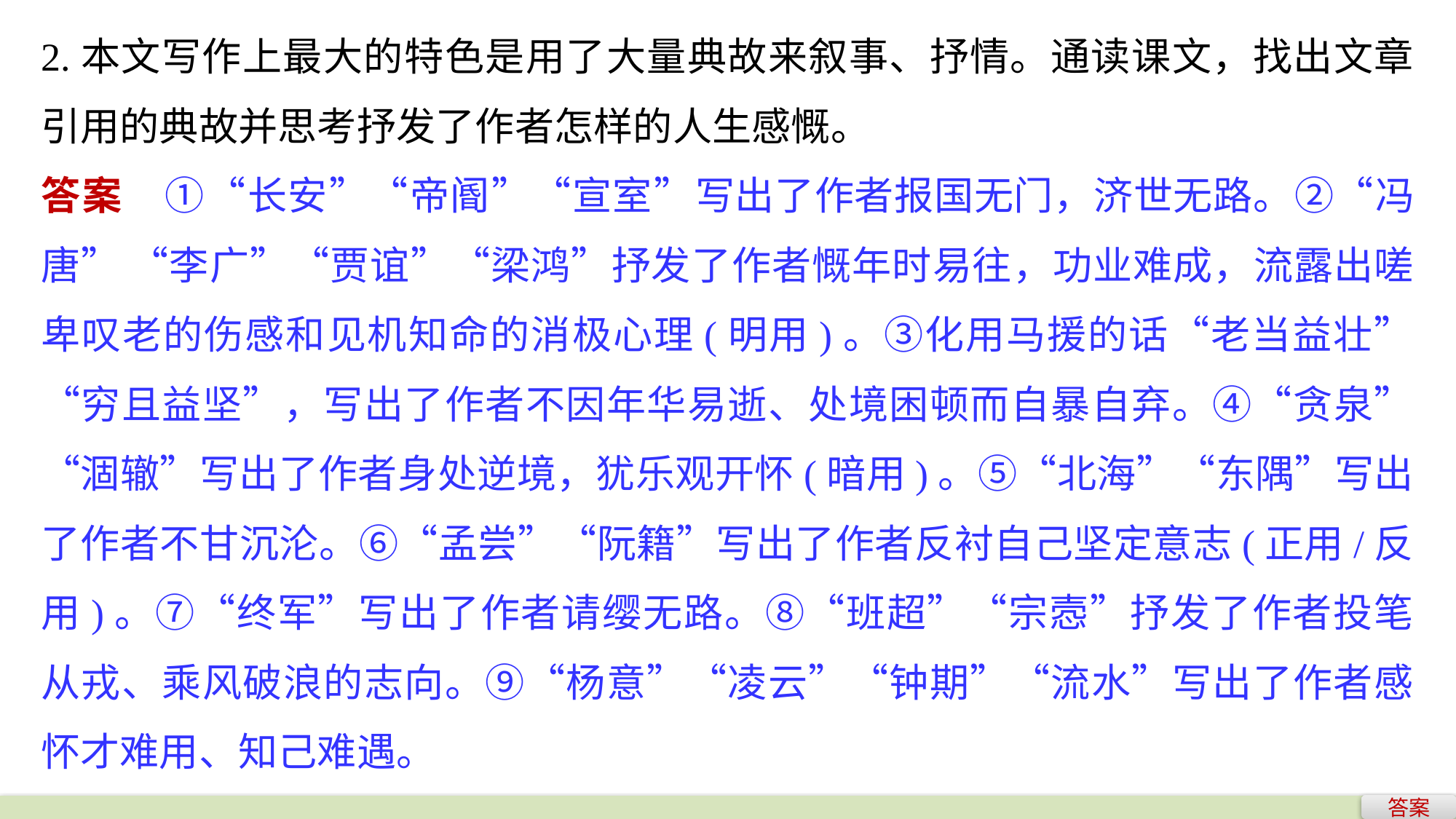

2.本文写作上最大的特色是用了大量典故来叙事、抒情。通读课文，找出文章引用的典故并思考抒发了作者怎样的人生感慨。
答案　①“长安”“帝阍”“宣室”写出了作者报国无门，济世无路。②“冯唐” “李广”“贾谊”“梁鸿”抒发了作者慨年时易往，功业难成，流露出嗟卑叹老的伤感和见机知命的消极心理(明用)。③化用马援的话“老当益壮”“穷且益坚”，写出了作者不因年华易逝、处境困顿而自暴自弃。④“贪泉”“涸辙”写出了作者身处逆境，犹乐观开怀(暗用)。⑤“北海”“东隅”写出了作者不甘沉沦。⑥“孟尝”“阮籍”写出了作者反衬自己坚定意志(正用/反用)。⑦“终军”写出了作者请缨无路。⑧“班超”“宗悫”抒发了作者投笔从戎、乘风破浪的志向。⑨“杨意”“凌云”“钟期”“流水”写出了作者感怀才难用、知己难遇。
答案